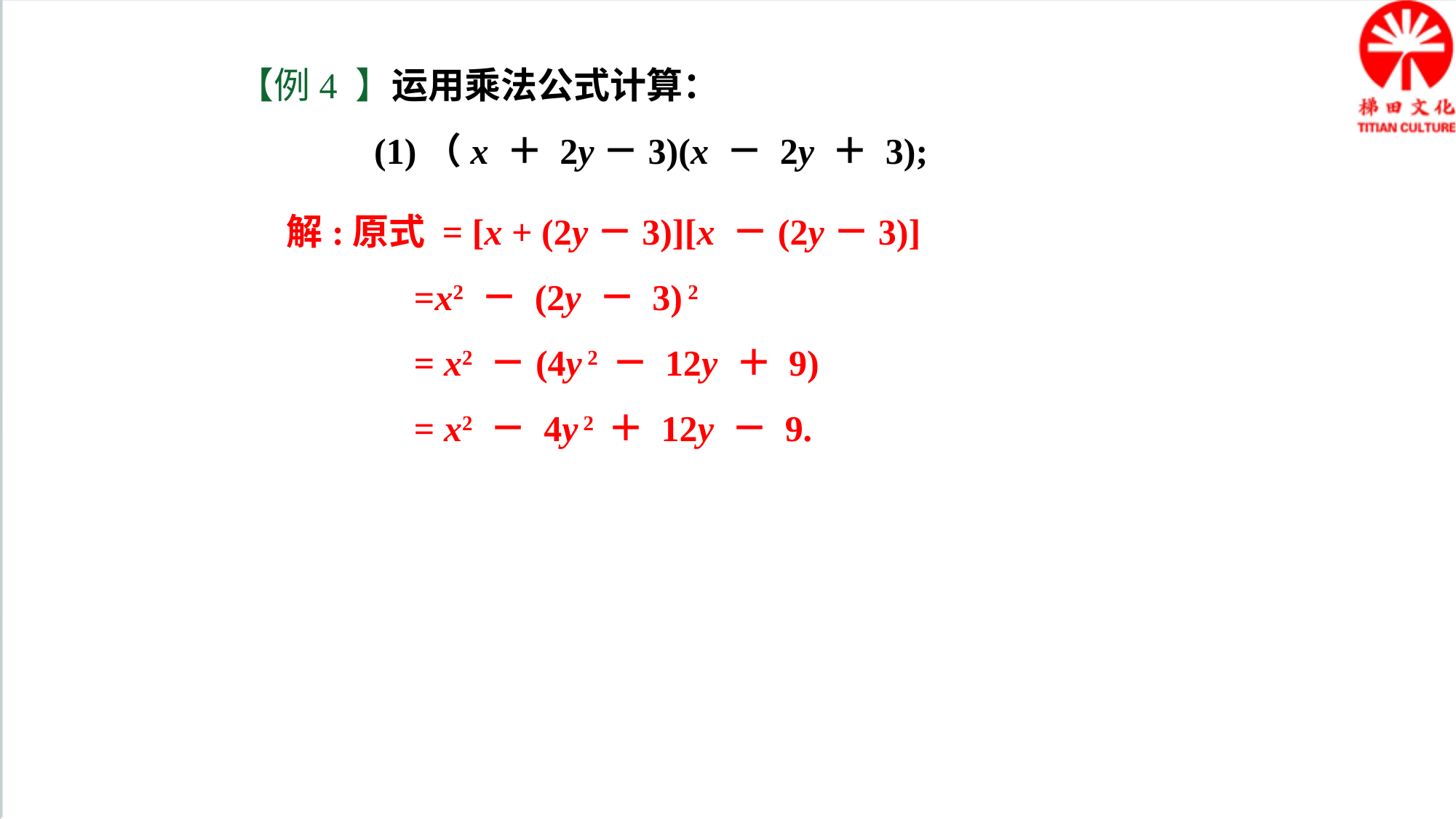

【例4 】运用乘法公式计算：
               (1)（x ＋ 2y－3)(x － 2y ＋ 3);
解:原式 = [x + (2y－3)][x －(2y－3)]
              =x2 － (2y － 3) 2
              = x2 －(4y 2 － 12y ＋ 9)
              = x2 － 4y 2 ＋ 12y － 9.